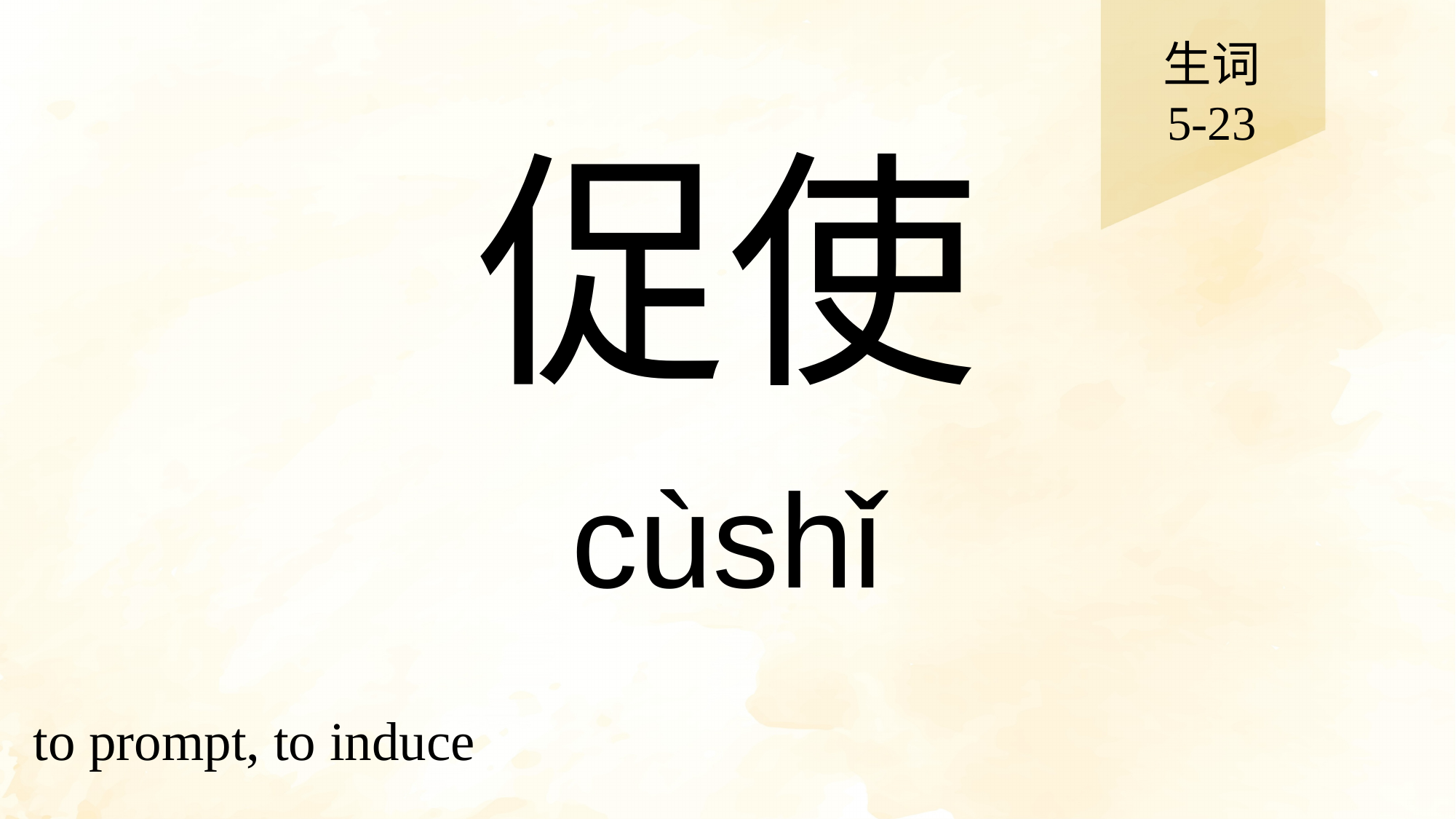

生词
5-23
# 促使
cùshǐ
to prompt, to induce